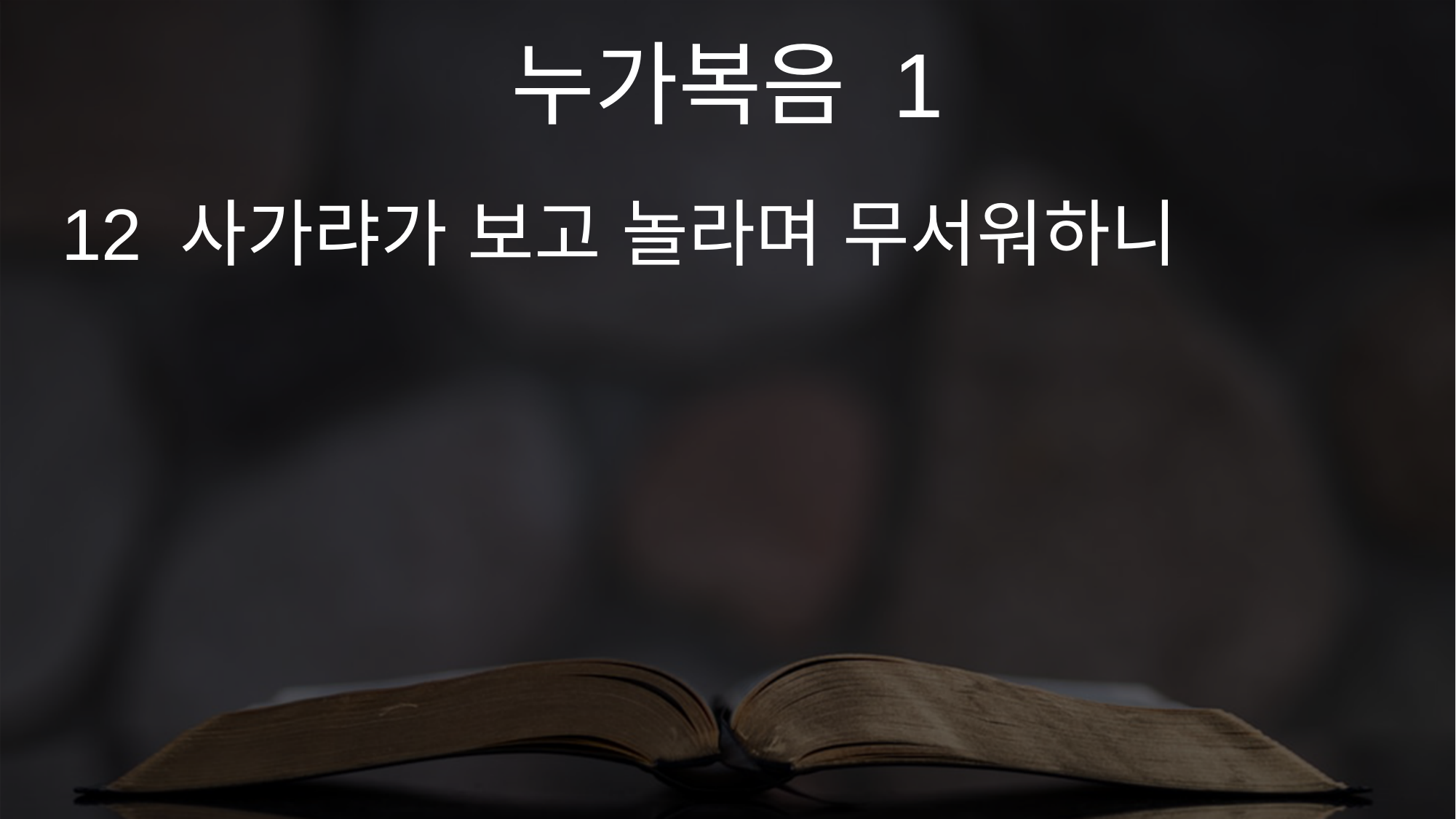

누가복음 1
12 사가랴가 보고 놀라며 무서워하니